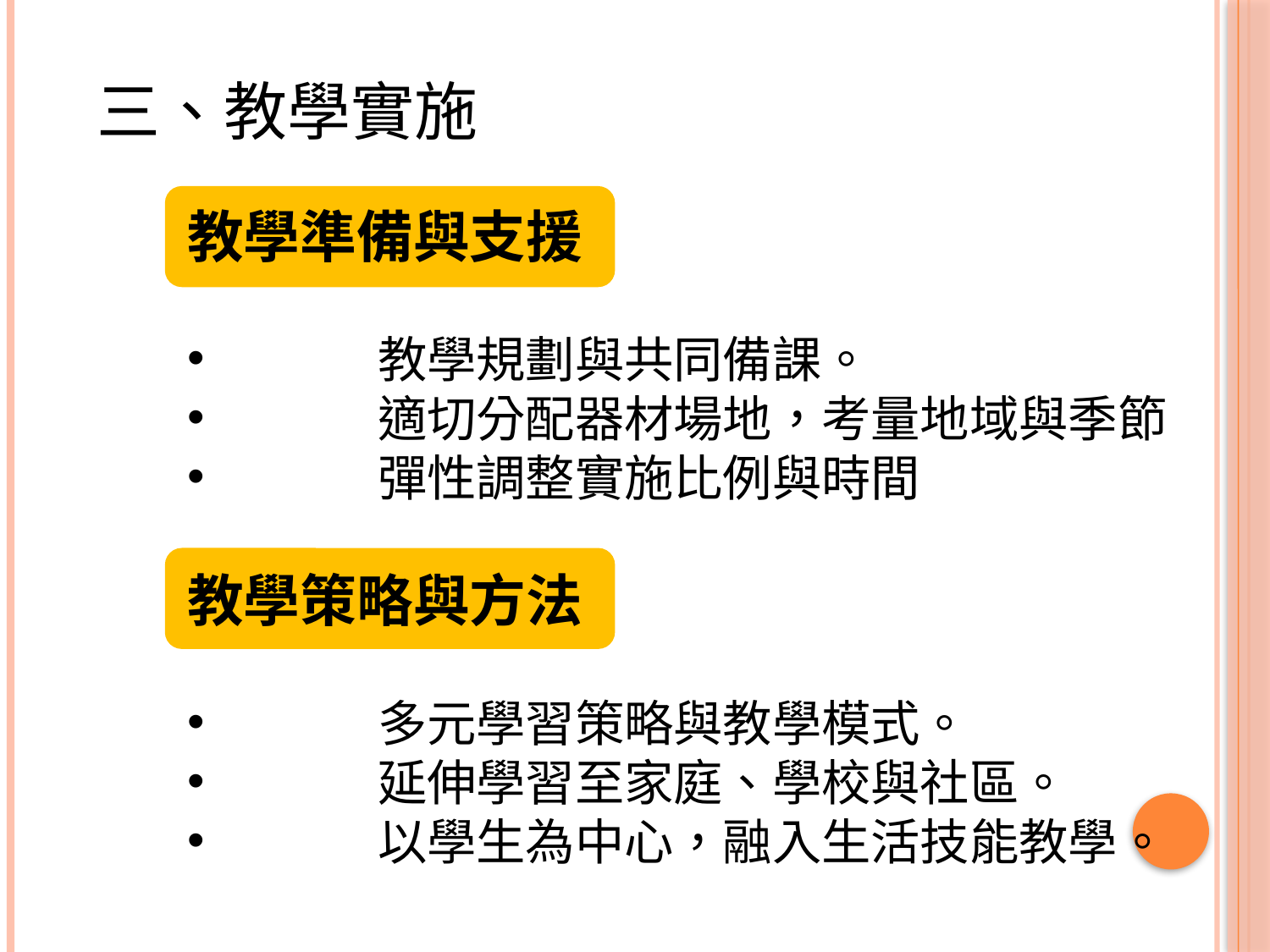

# 三、教學實施

教學準備與支援

	教學規劃與共同備課。
	適切分配器材場地，考量地域與季節
	彈性調整實施比例與時間

教學策略與方法

	多元學習策略與教學模式。
	延伸學習至家庭、學校與社區。
	以學生為中心，融入生活技能教學。